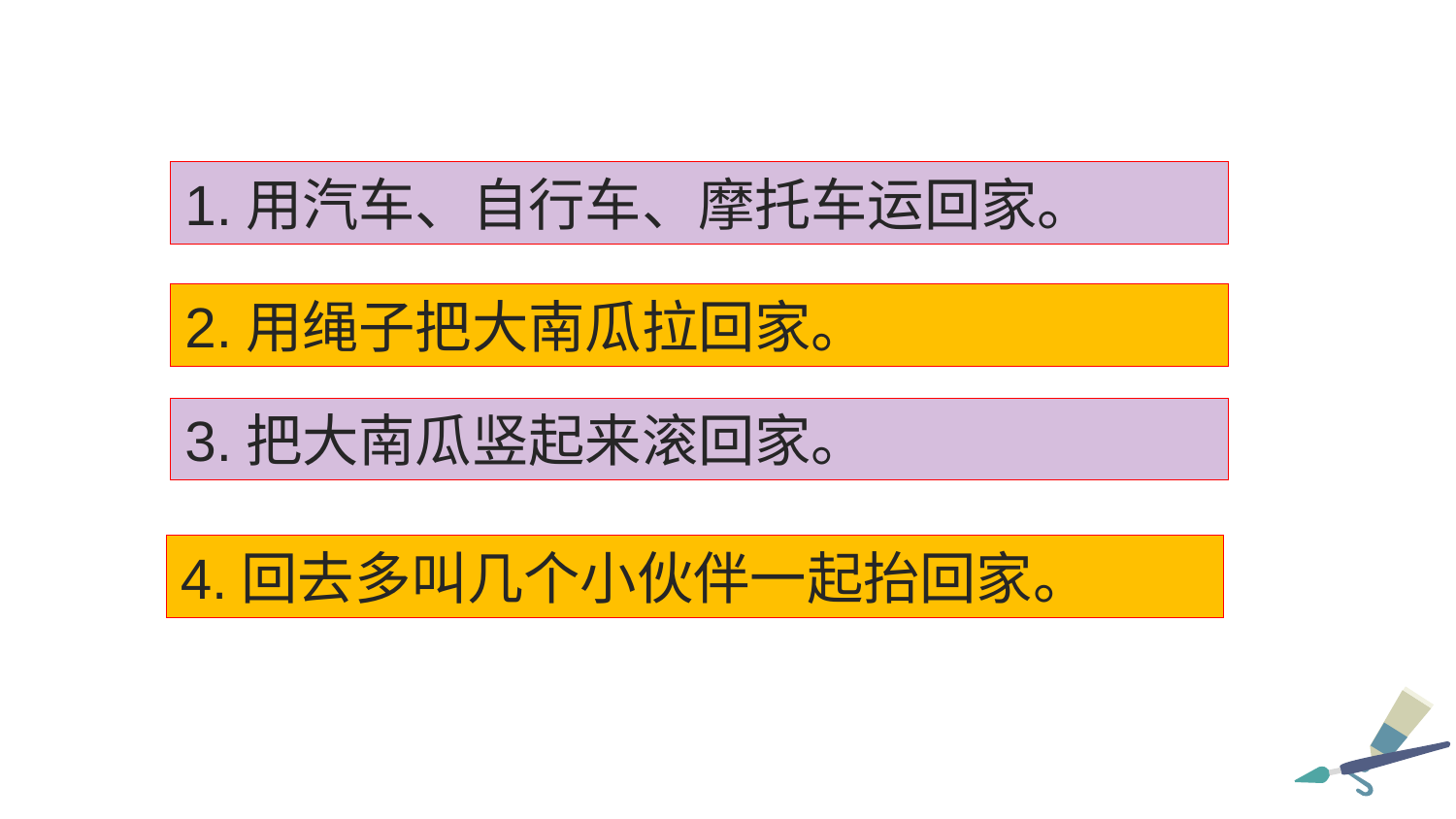

1.用汽车、自行车、摩托车运回家。
2.用绳子把大南瓜拉回家。
3.把大南瓜竖起来滚回家。
4.回去多叫几个小伙伴一起抬回家。